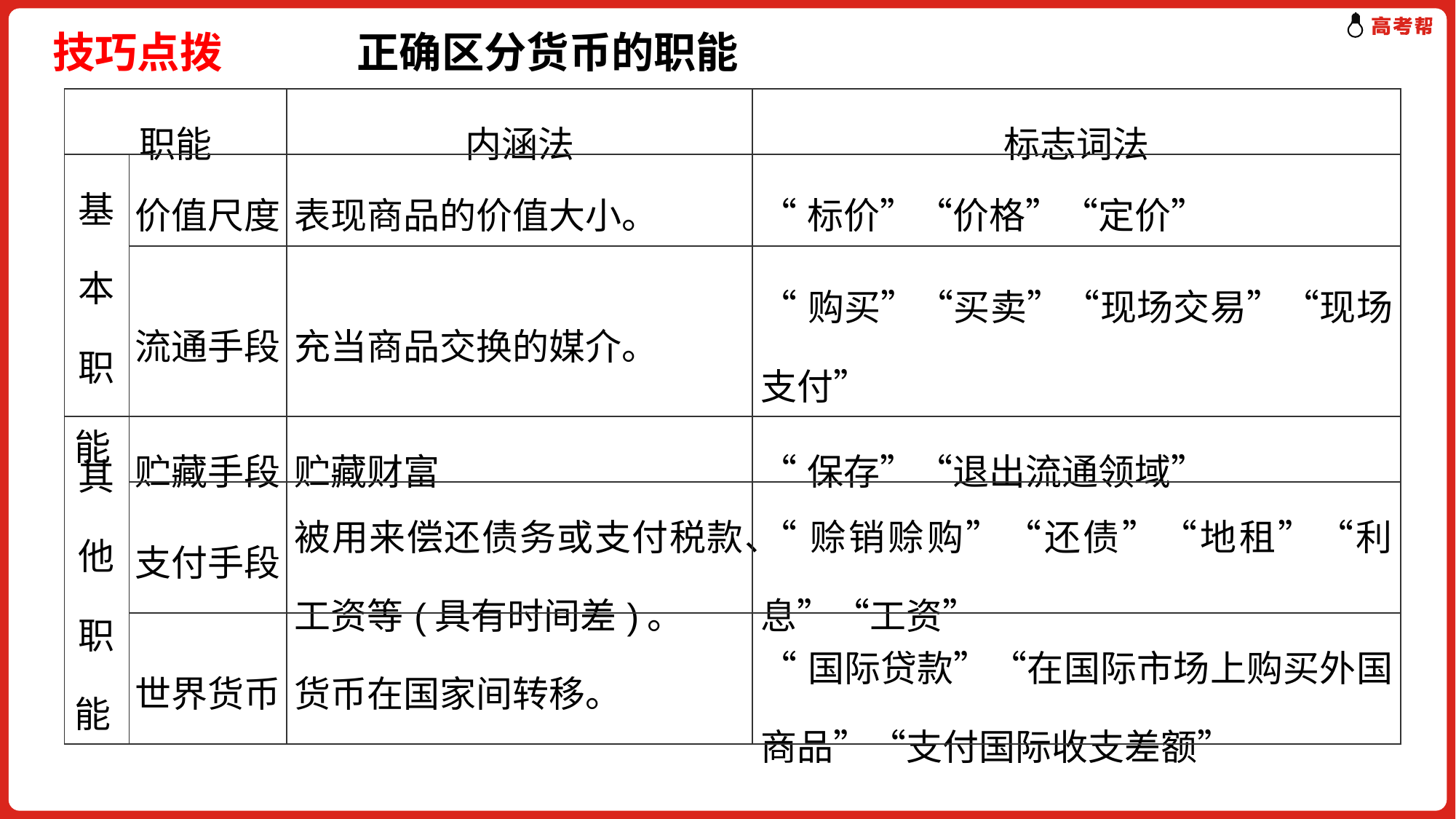

技巧点拨              正确区分货币的职能
| 职能 |  | 内涵法 | 标志词法 |
| --- | --- | --- | --- |
| 基本职能 | 价值尺度 | 表现商品的价值大小。 | “标价”“价格”“定价” |
|  | 流通手段 | 充当商品交换的媒介。 | “购买”“买卖”“现场交易”“现场支付” |
| 其他职能 | 贮藏手段 | 贮藏财富 | “保存”“退出流通领域” |
|  | 支付手段 | 被用来偿还债务或支付税款、工资等(具有时间差)。 | “赊销赊购”“还债”“地租”“利息”“工资” |
|  | 世界货币 | 货币在国家间转移。 | “国际贷款”“在国际市场上购买外国商品”“支付国际收支差额” |